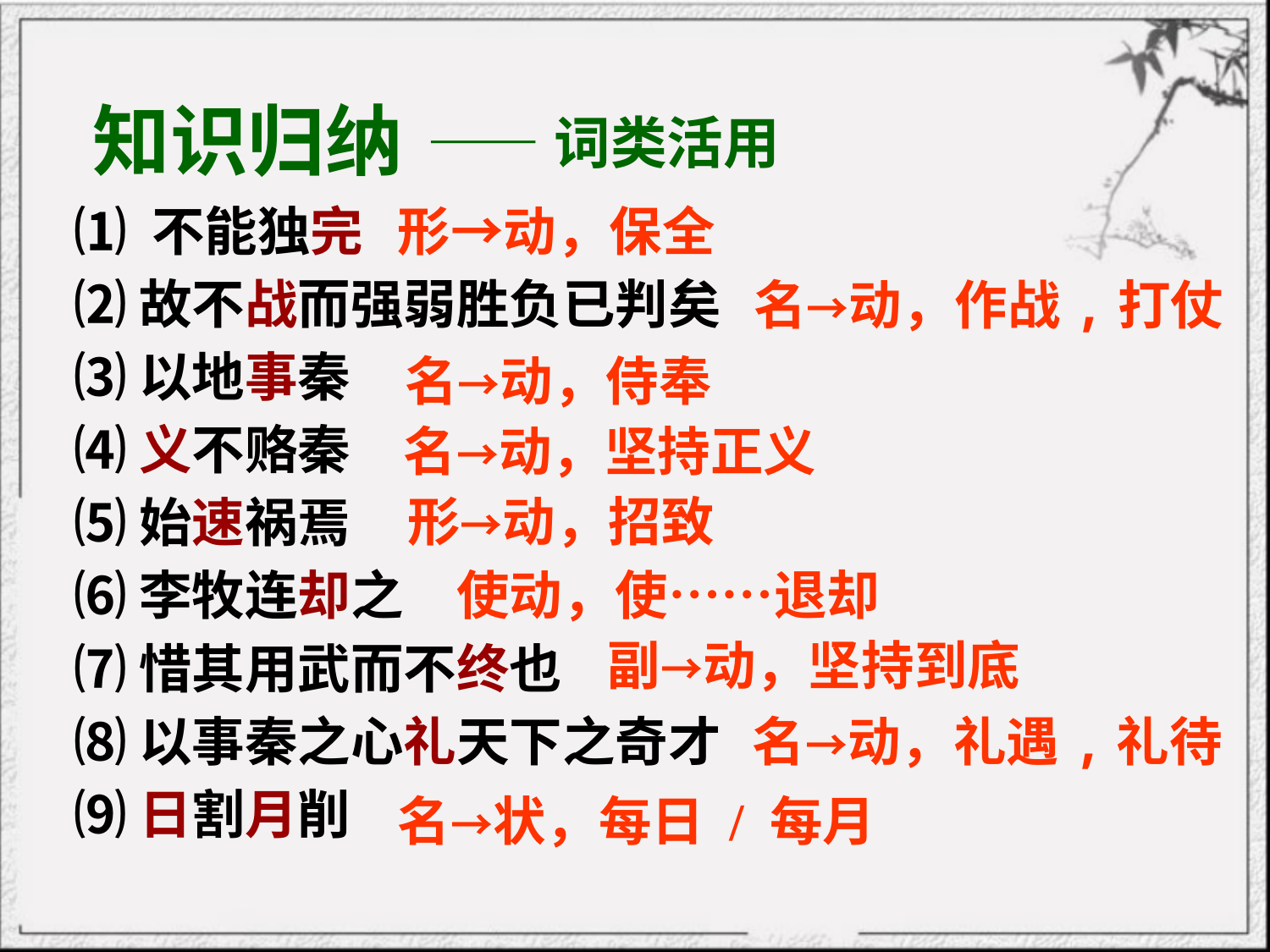

知识归纳
——词类活用
⑴ 不能独完
⑵ 故不战而强弱胜负已判矣
⑶ 以地事秦
⑷ 义不赂秦
⑸ 始速祸焉
⑹ 李牧连却之
⑺ 惜其用武而不终也
⑻ 以事秦之心礼天下之奇才
⑼ 日割月削
形→动，保全
名→动，作战,打仗
名→动，侍奉
名→动，坚持正义
形→动，招致
使动，使……退却
副→动，坚持到底
名→动，礼遇,礼待
名→状，每日 / 每月